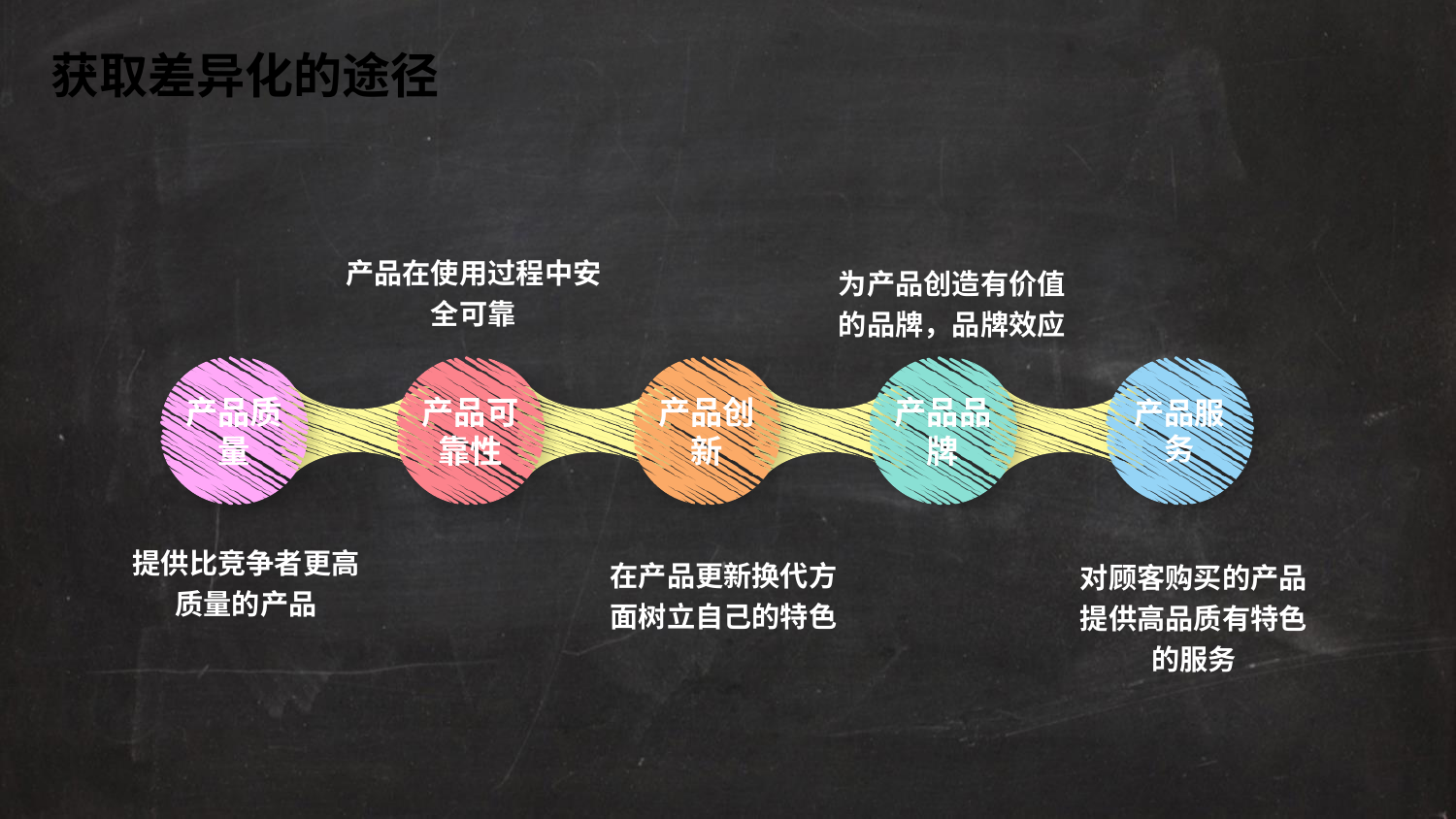

获取差异化的途径
产品在使用过程中安全可靠
为产品创造有价值的品牌，品牌效应
产品质量
产品可靠性
产品创新
产品品牌
产品服务

提供比竞争者更高质量的产品
在产品更新换代方面树立自己的特色
对顾客购买的产品提供高品质有特色的服务